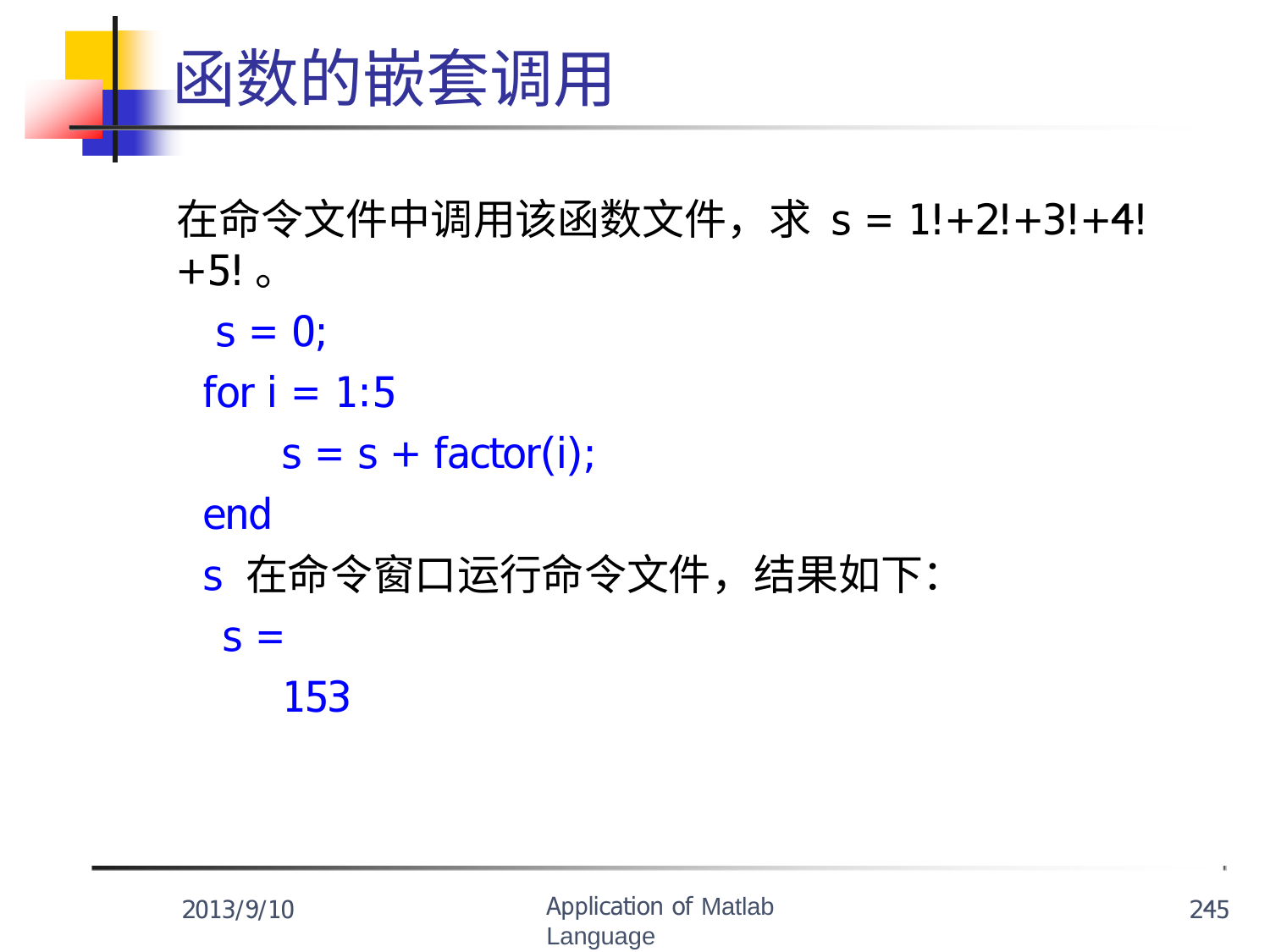

# 函数的嵌套调用
在命令文件中调用该函数文件，求 s = 1!+2!+3!+4!+5!。

s = 0;

for i = 1:5

s = s + factor(i);

end
s 在命令窗口运行命令文件，结果如下： s =

153
Application of Matlab Language
2013/9/10
245